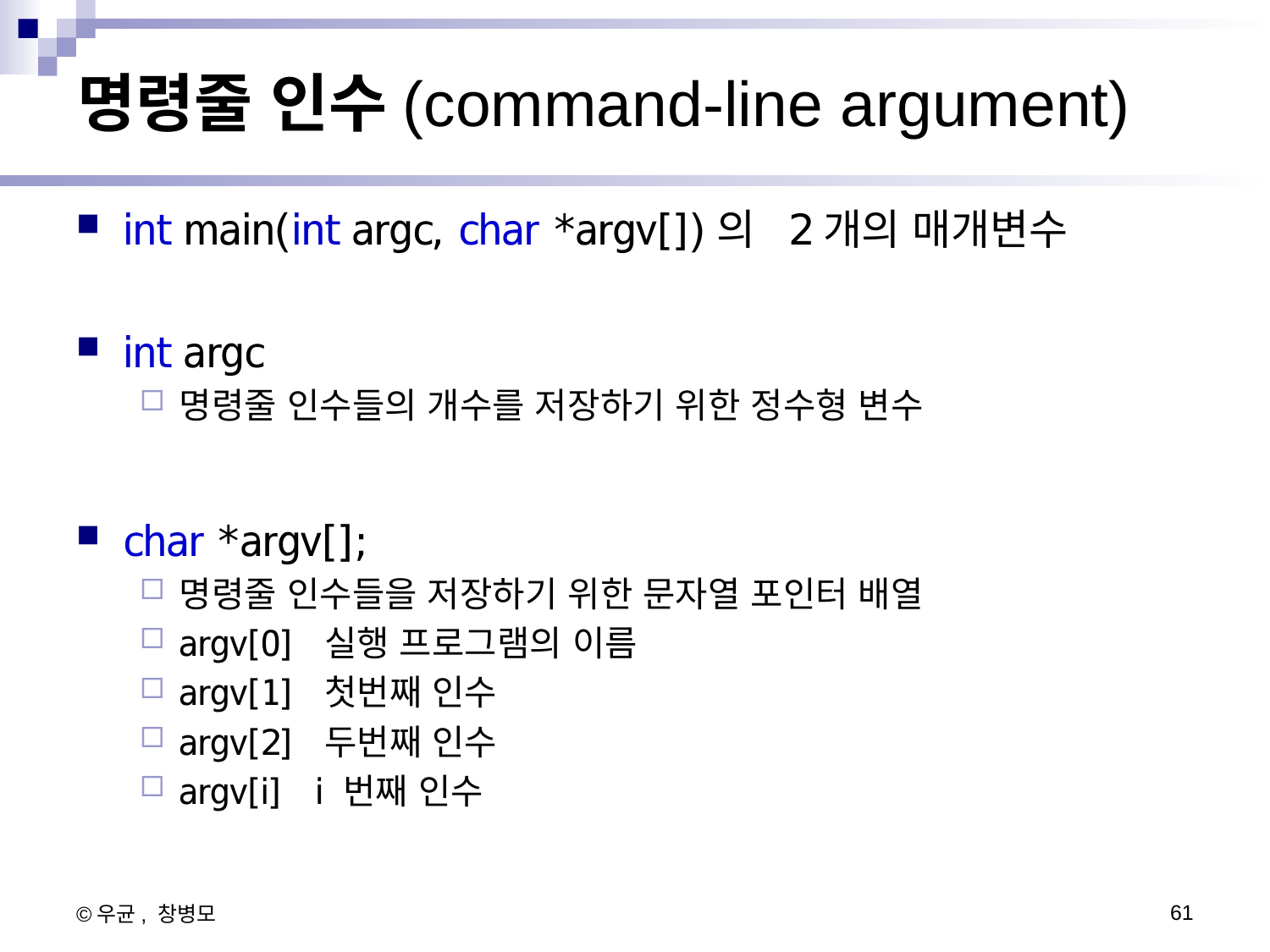

# 명령줄 인수(command-line argument)
int main(int argc, char *argv[])의  2개의 매개변수
int argc
명령줄 인수들의 개수를 저장하기 위한 정수형 변수

char *argv[];
명령줄 인수들을 저장하기 위한 문자열 포인터 배열
argv[0]  실행 프로그램의 이름
argv[1]  첫번째 인수
argv[2]  두번째 인수
argv[i]   i 번째 인수
©우균, 창병모
61